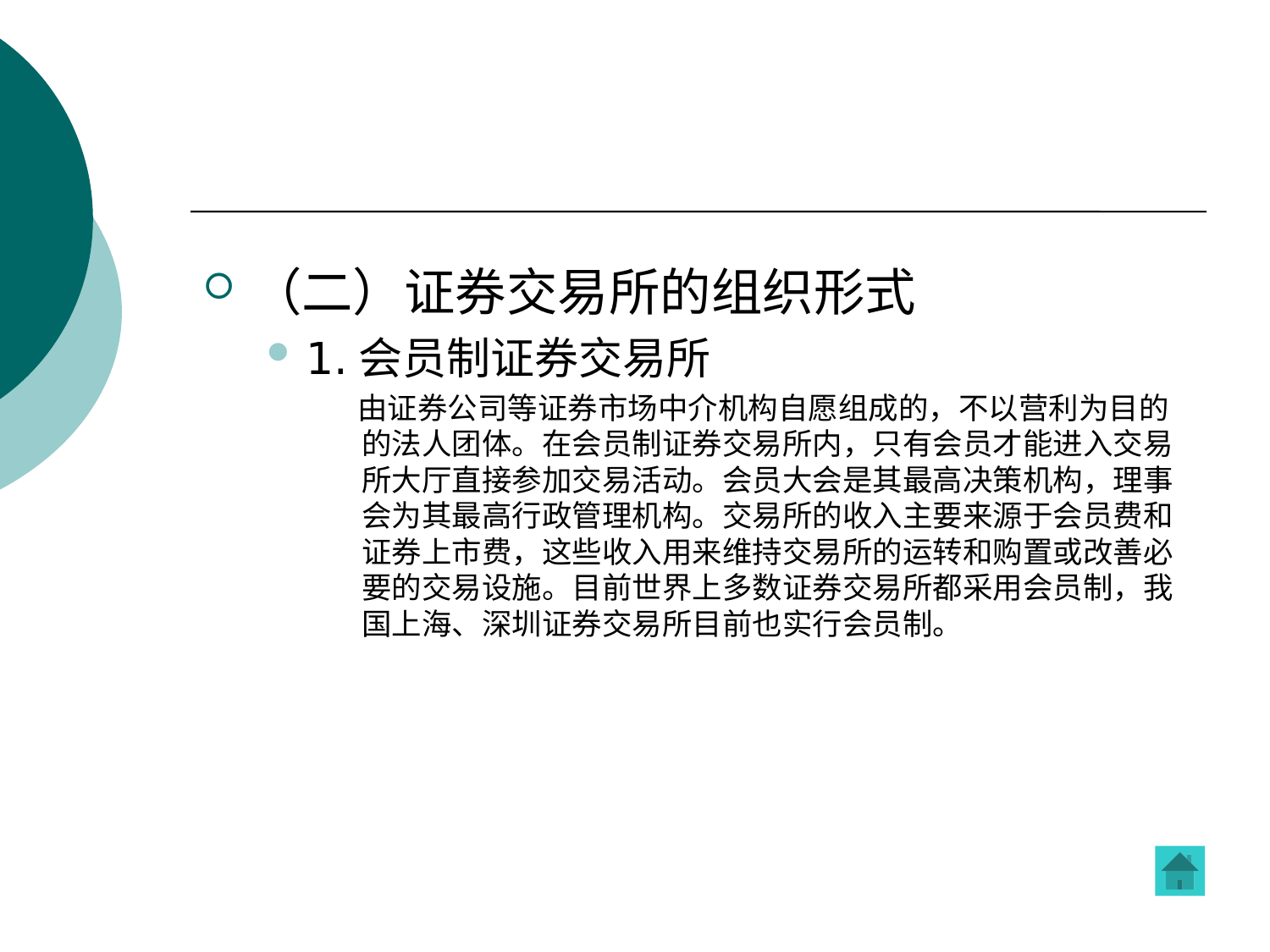

#
（二）证券交易所的组织形式
1.会员制证券交易所
   由证券公司等证券市场中介机构自愿组成的，不以营利为目的的法人团体。在会员制证券交易所内，只有会员才能进入交易所大厅直接参加交易活动。会员大会是其最高决策机构，理事会为其最高行政管理机构。交易所的收入主要来源于会员费和证券上市费，这些收入用来维持交易所的运转和购置或改善必要的交易设施。目前世界上多数证券交易所都采用会员制，我国上海、深圳证券交易所目前也实行会员制。